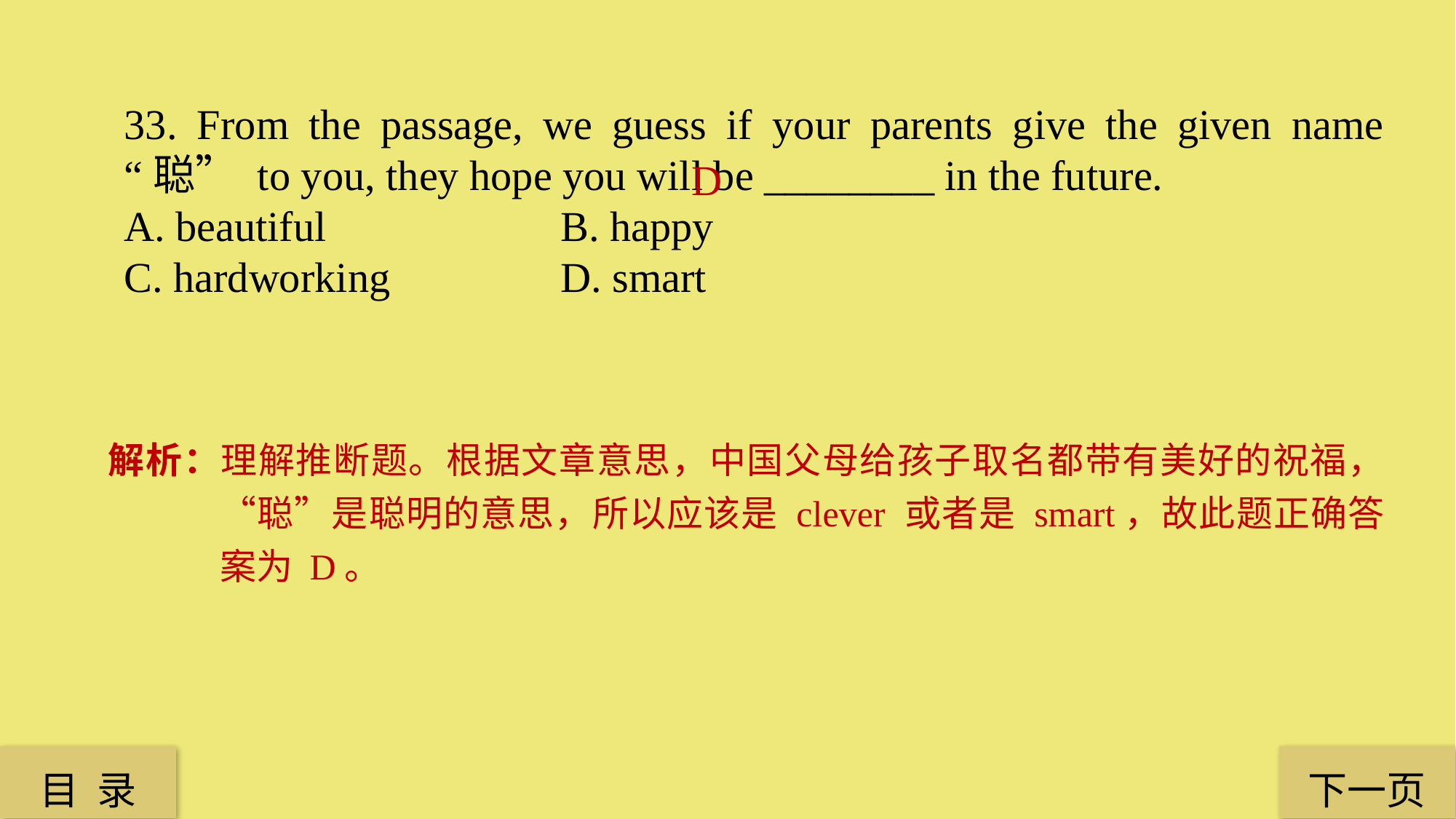

33. From the passage, we guess if your parents give the given name “聪” to you, they hope you will be ________ in the future.
A. beautiful 			B. happy
C. hardworking 		D. smart
D
解析：理解推断题。根据文章意思，中国父母给孩子取名都带有美好的祝福，“聪”是聪明的意思，所以应该是 clever 或者是 smart，故此题正确答案为 D。